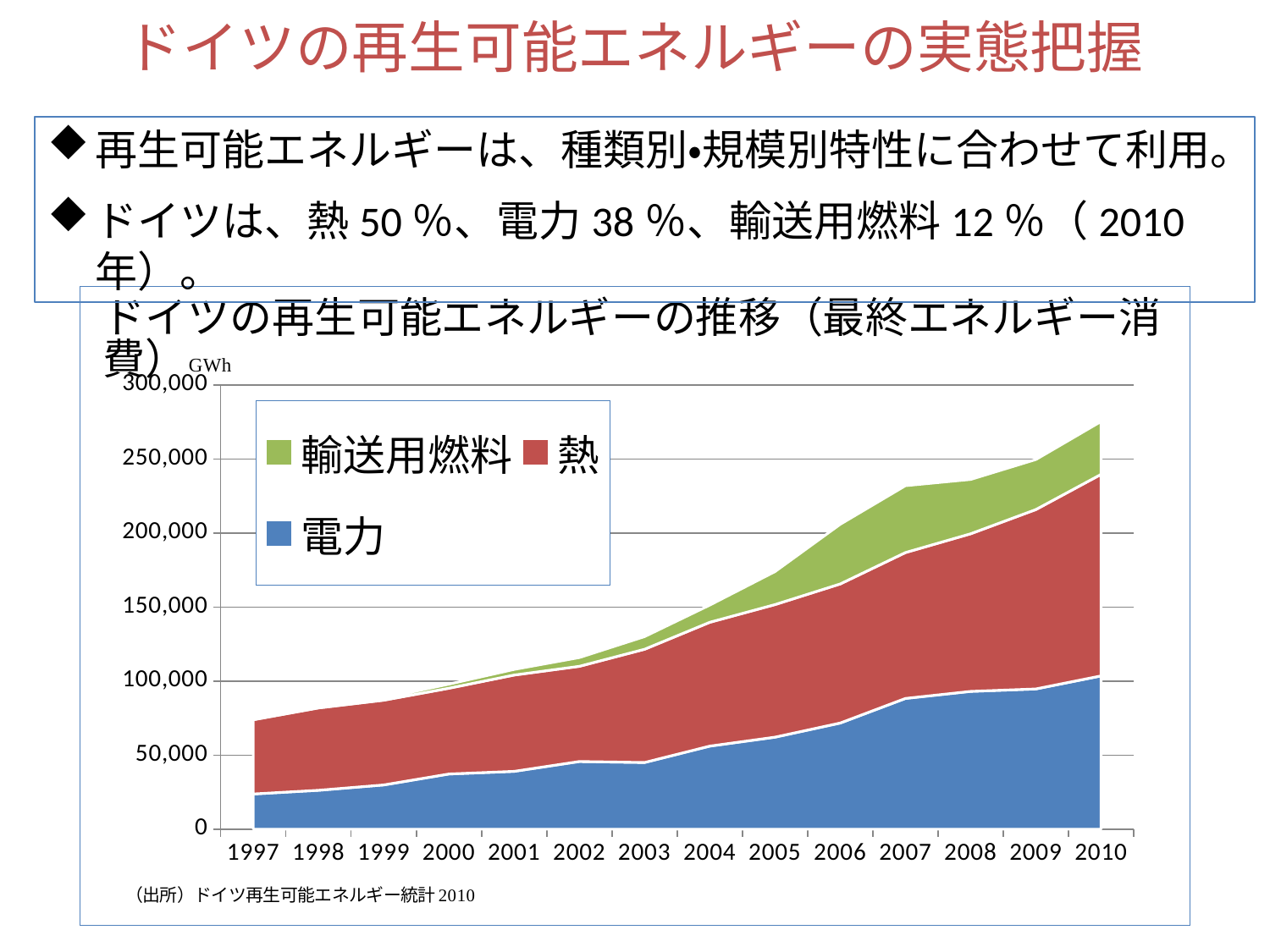

ドイツの再生可能エネルギーの実態把握
再生可能エネルギーは、種類別・規模別特性に合わせて利用。
ドイツは、熱50％、電力38％、輸送用燃料12％（2010年）。

### Chart

| Category | 電力 | 熱 | 輸送用燃料 |
|---|---|---|---|
| 1997.0 | 23722.0 | 50140.0 | 919.0 |
| 1998.0 | 26233.0 | 55597.0 | 1147.0 |
| 1999.0 | 29845.0 | 57203.0 | 1487.0 |
| 2000.0 | 37218.0 | 57922.0 | 2746.0 |
| 2001.0 | 39033.0 | 64993.0 | 3820.0 |
| 2002.0 | 45648.0 | 64276.0 | 5925.0 |
| 2003.0 | 44995.0 | 76451.0 | 8545.0 |
| 2004.0 | 56052.0 | 83595.0 | 11659.0 |
| 2005.0 | 62112.0 | 89510.0 | 22291.0 |
| 2006.0 | 71657.0 | 93914.0 | 40276.0 |
| 2007.0 | 88238.0 | 98506.0 | 45155.0 |
| 2008.0 | 92989.0 | 106455.0 | 36673.0 |
| 2009.0 | 94641.0 | 121168.0 | 33763.0 |
| 2010.0 | 103466.0 | 136081.0 | 35697.0 |